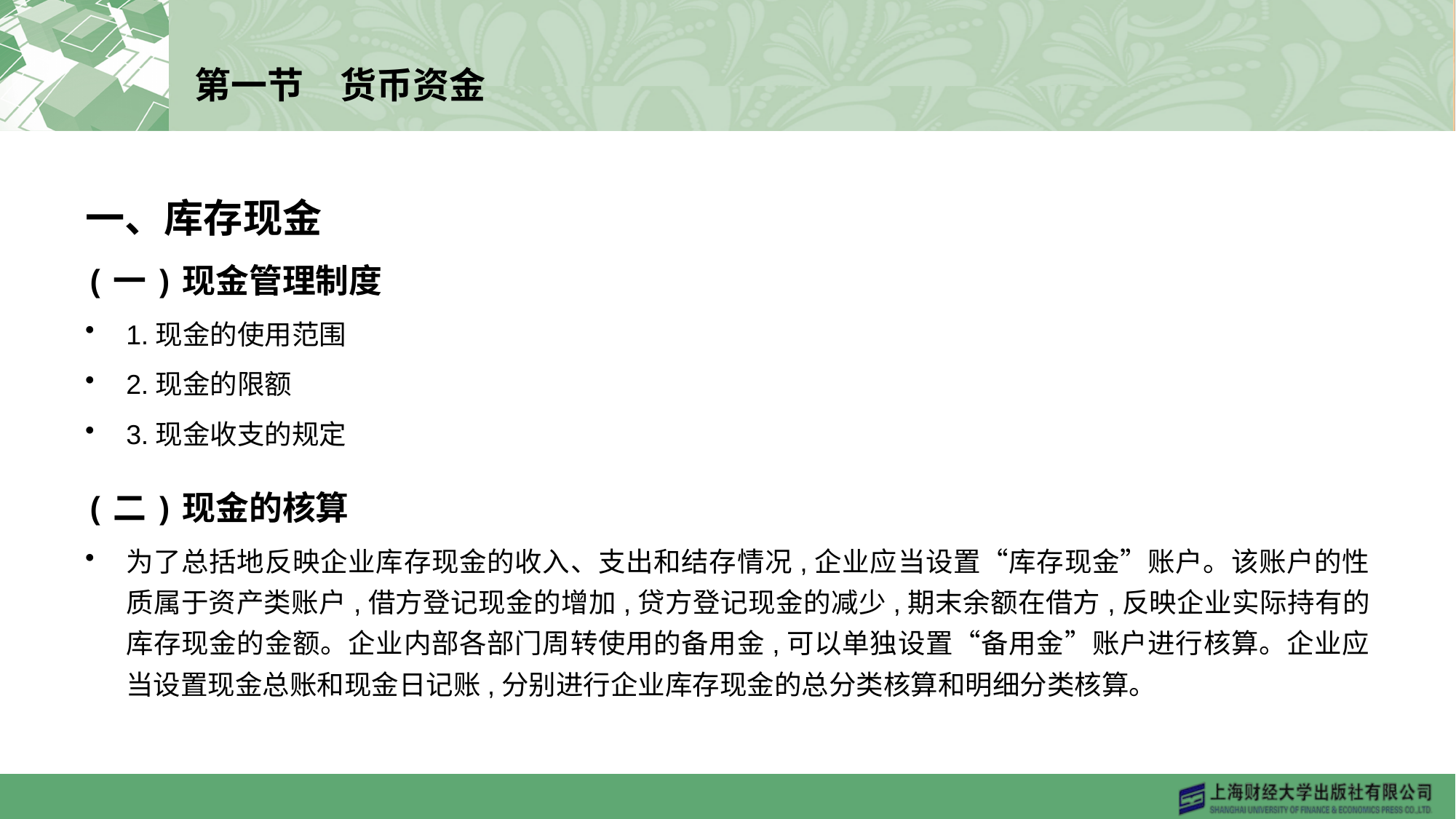

# 第一节　货币资金
一、库存现金
(一)现金管理制度
1.现金的使用范围
2.现金的限额
3.现金收支的规定
(二)现金的核算
为了总括地反映企业库存现金的收入、支出和结存情况,企业应当设置“库存现金”账户。该账户的性质属于资产类账户,借方登记现金的增加,贷方登记现金的减少,期末余额在借方,反映企业实际持有的库存现金的金额。企业内部各部门周转使用的备用金,可以单独设置“备用金”账户进行核算。企业应当设置现金总账和现金日记账,分别进行企业库存现金的总分类核算和明细分类核算。